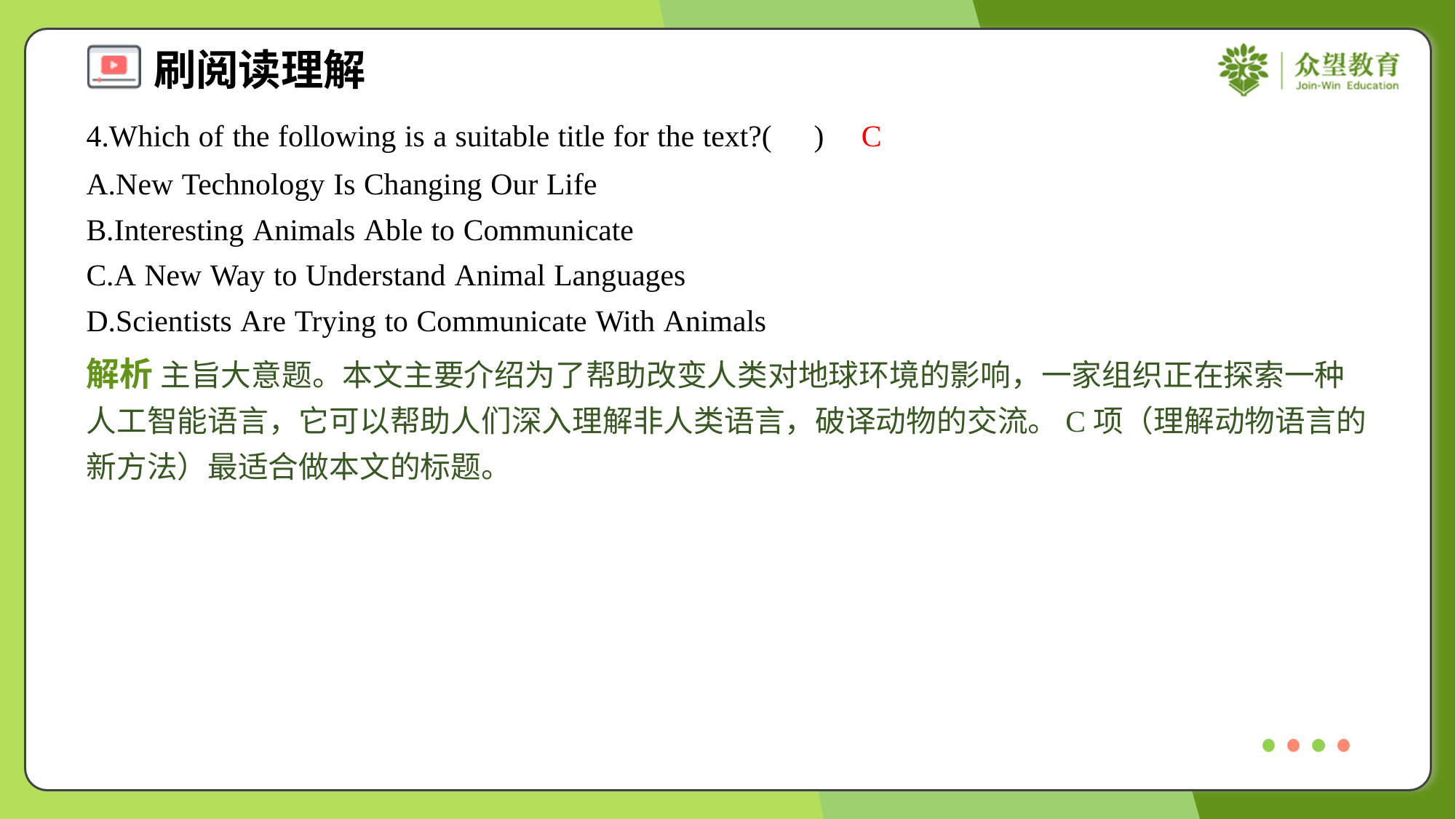

4.Which of the following is a suitable title for the text?(     )
C
A.New Technology Is Changing Our Life
B.Interesting Animals Able to Communicate
C.A New Way to Understand Animal Languages
D.Scientists Are Trying to Communicate With Animals
解析 主旨大意题。本文主要介绍为了帮助改变人类对地球环境的影响，一家组织正在探索一种人工智能语言，它可以帮助人们深入理解非人类语言，破译动物的交流。C项（理解动物语言的新方法）最适合做本文的标题。